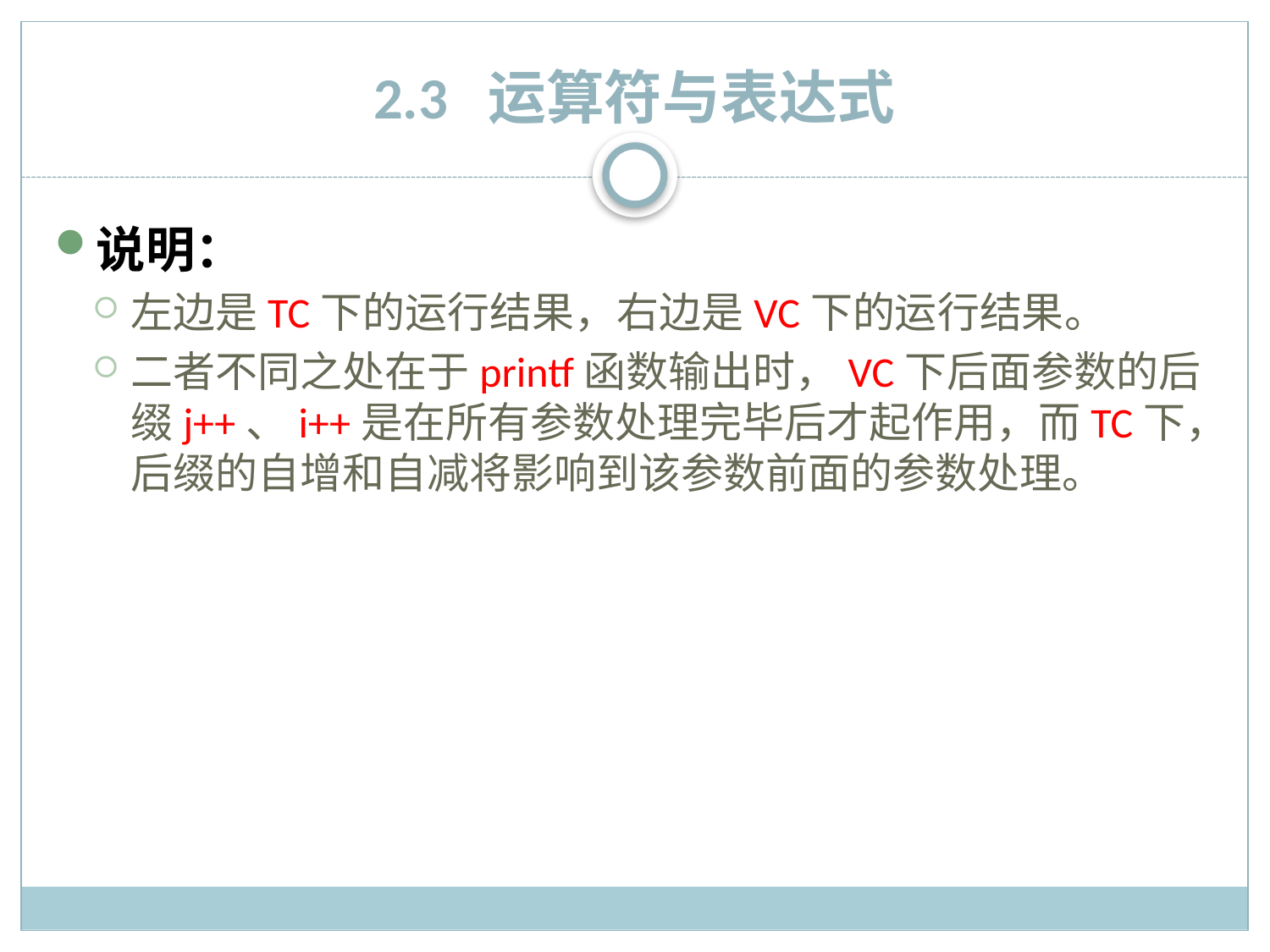

# 2.3  运算符与表达式
说明：
左边是TC下的运行结果，右边是VC下的运行结果。
二者不同之处在于printf函数输出时，VC下后面参数的后缀j++、i++是在所有参数处理完毕后才起作用，而TC下，后缀的自增和自减将影响到该参数前面的参数处理。